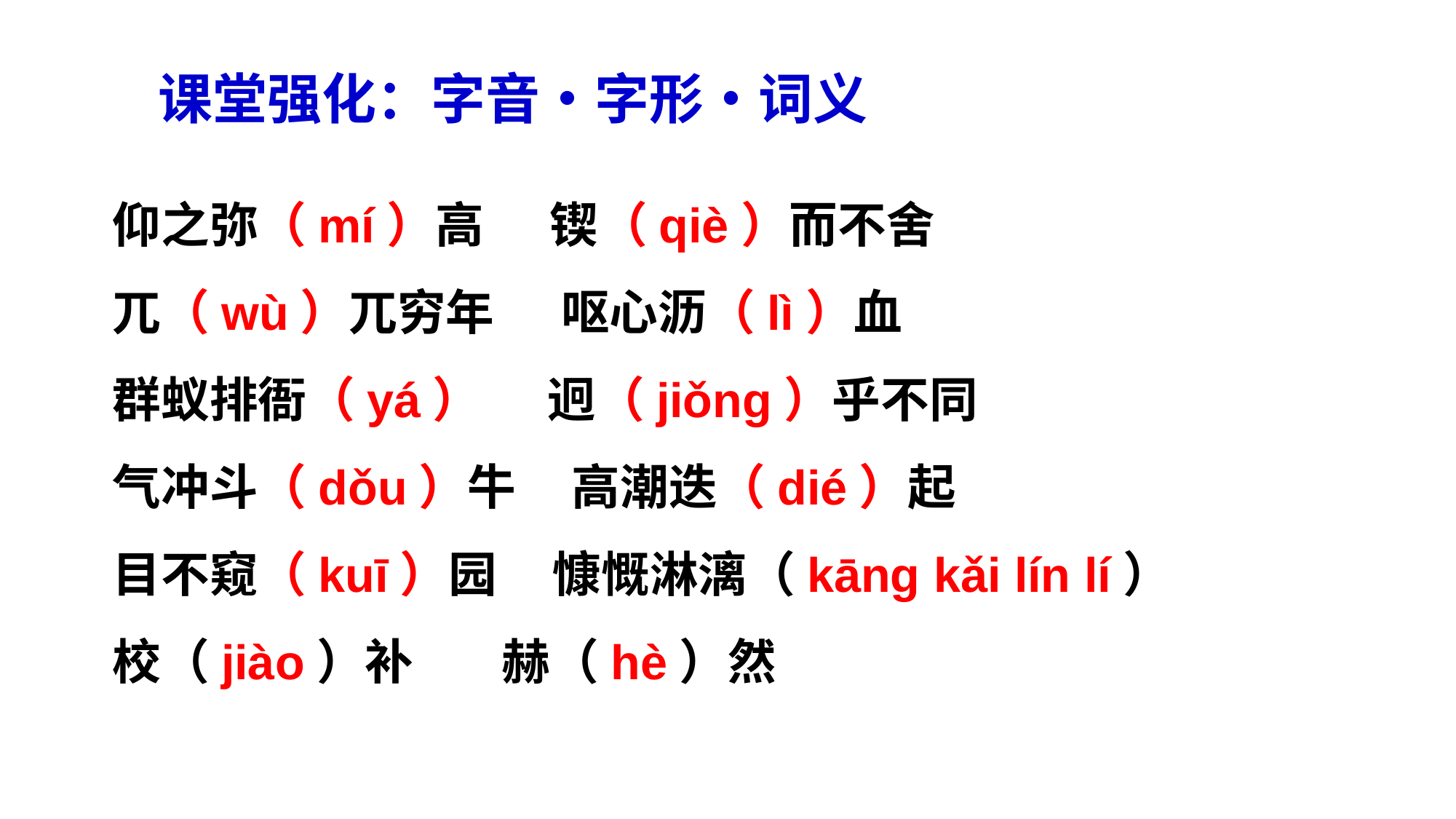

课堂强化：字音•字形•词义
仰之弥（mí）高      锲（qiè）而不舍
兀（wù）兀穷年      呕心沥（lì）血群蚁排衙（yá）      迥（jiǒng）乎不同
气冲斗（dǒu）牛     高潮迭（dié）起
目不窥（kuī）园     慷慨淋漓（kāng kǎi lín lí）校（jiào）补        赫（hè）然